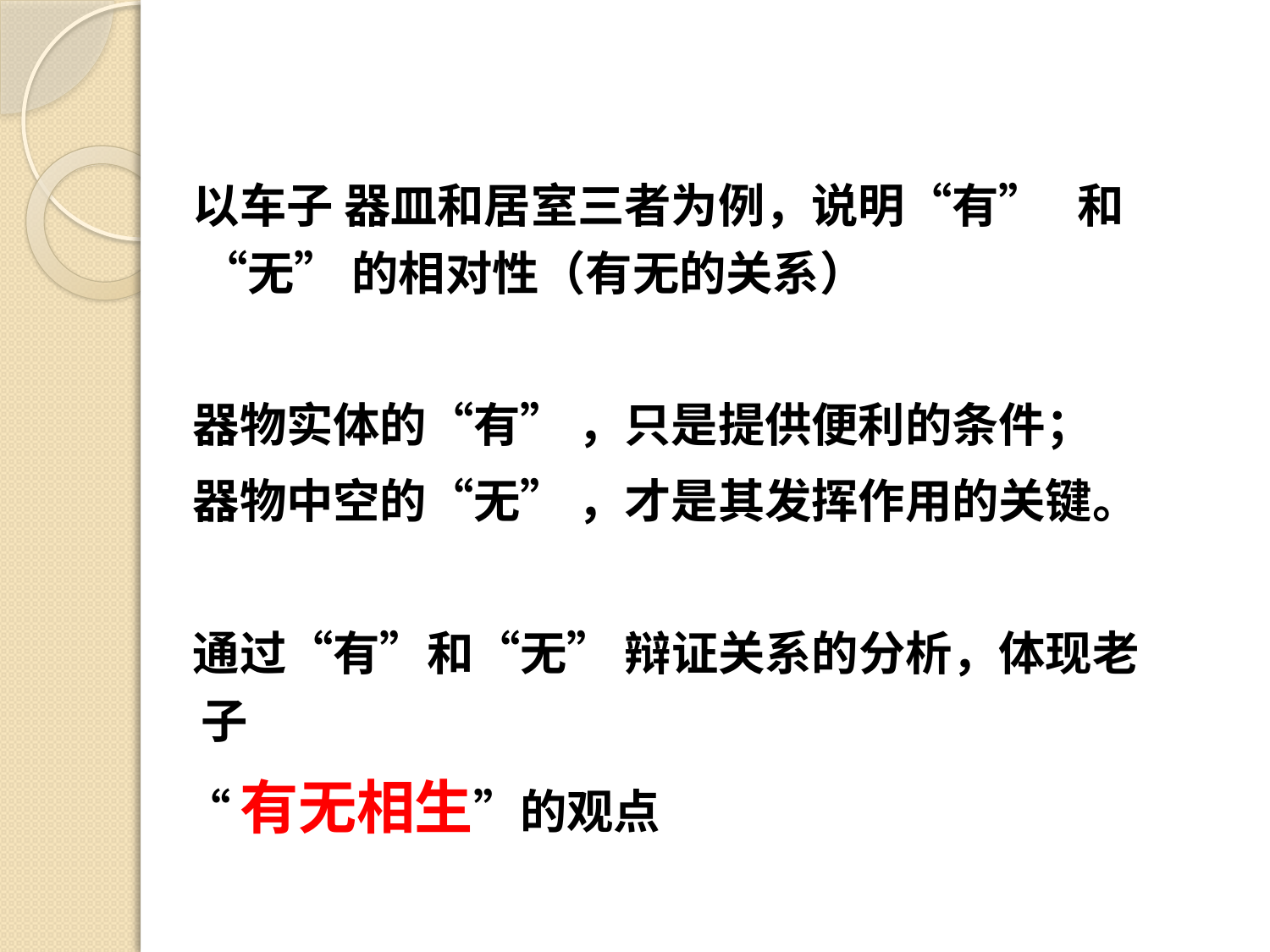

以车子 器皿和居室三者为例，说明“有”   和“无” 的相对性（有无的关系）

  器物实体的“有” ，只是提供便利的条件；
  器物中空的“无” ，才是其发挥作用的关键。

  通过“有”和“无” 辩证关系的分析，体现老子
  “有无相生”的观点